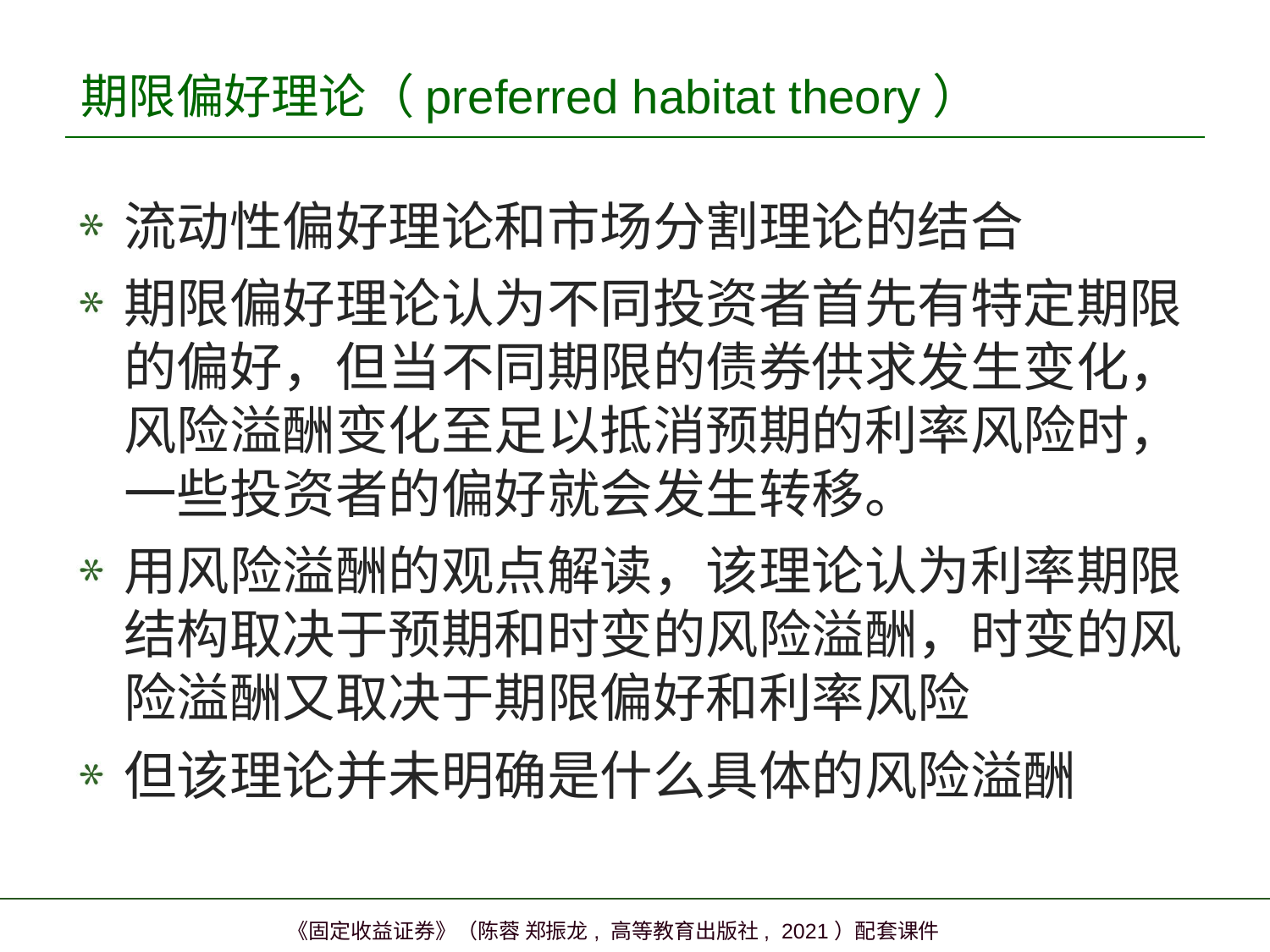

# 期限偏好理论（preferred habitat theory）
流动性偏好理论和市场分割理论的结合
期限偏好理论认为不同投资者首先有特定期限的偏好，但当不同期限的债券供求发生变化，风险溢酬变化至足以抵消预期的利率风险时，一些投资者的偏好就会发生转移。
用风险溢酬的观点解读，该理论认为利率期限结构取决于预期和时变的风险溢酬，时变的风险溢酬又取决于期限偏好和利率风险
但该理论并未明确是什么具体的风险溢酬